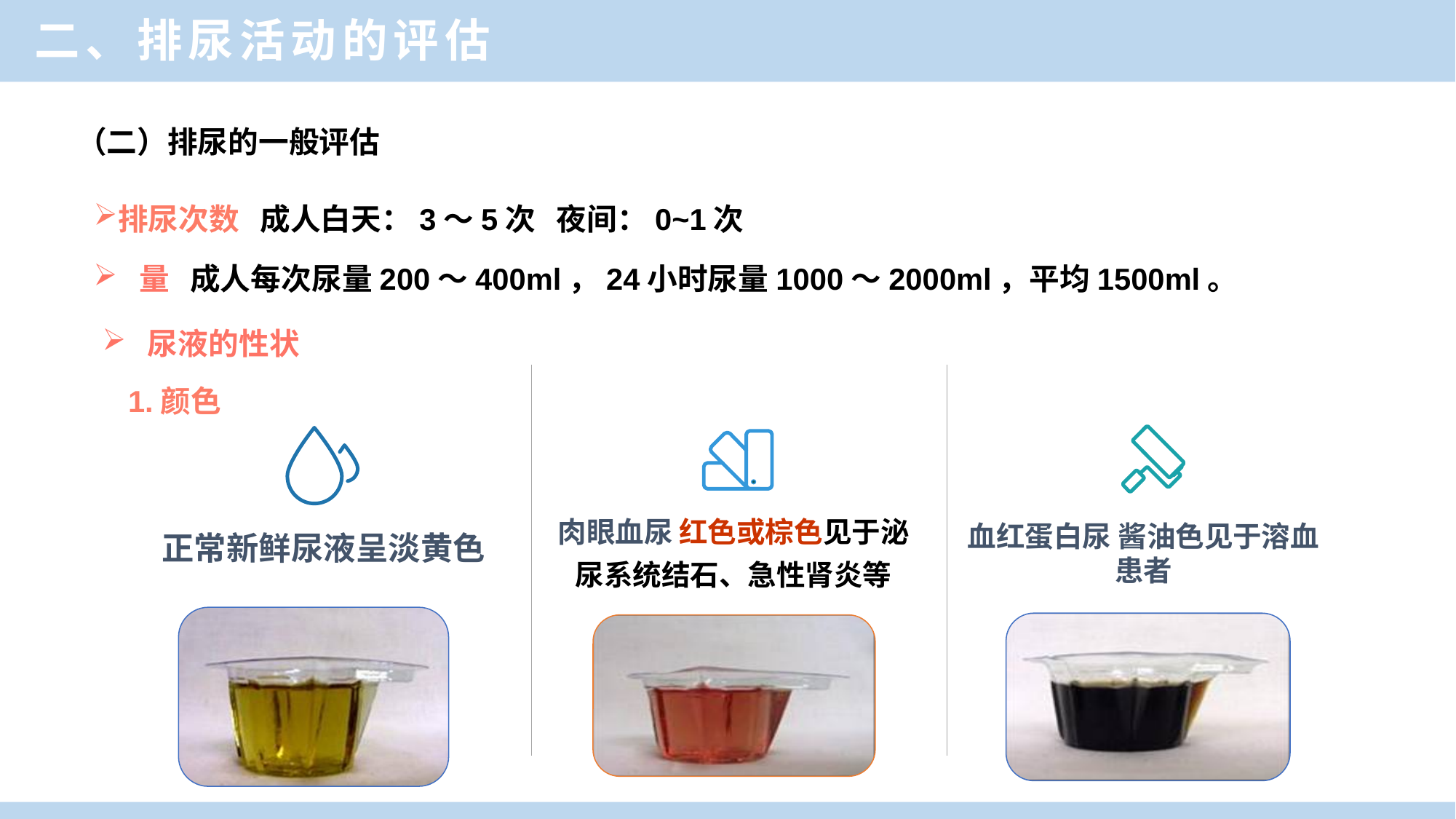

二、排尿活动的评估

（二）排尿的一般评估
排尿次数   成人白天：3～5次   夜间：0~1次
  量   成人每次尿量200～400ml，24小时尿量1000～2000ml，平均1500ml。
  尿液的性状
1.颜色

正常新鲜尿液呈淡黄色
血红蛋白尿 酱油色见于溶血
患者
肉眼血尿 红色或棕色见于泌
尿系统结石、急性肾炎等